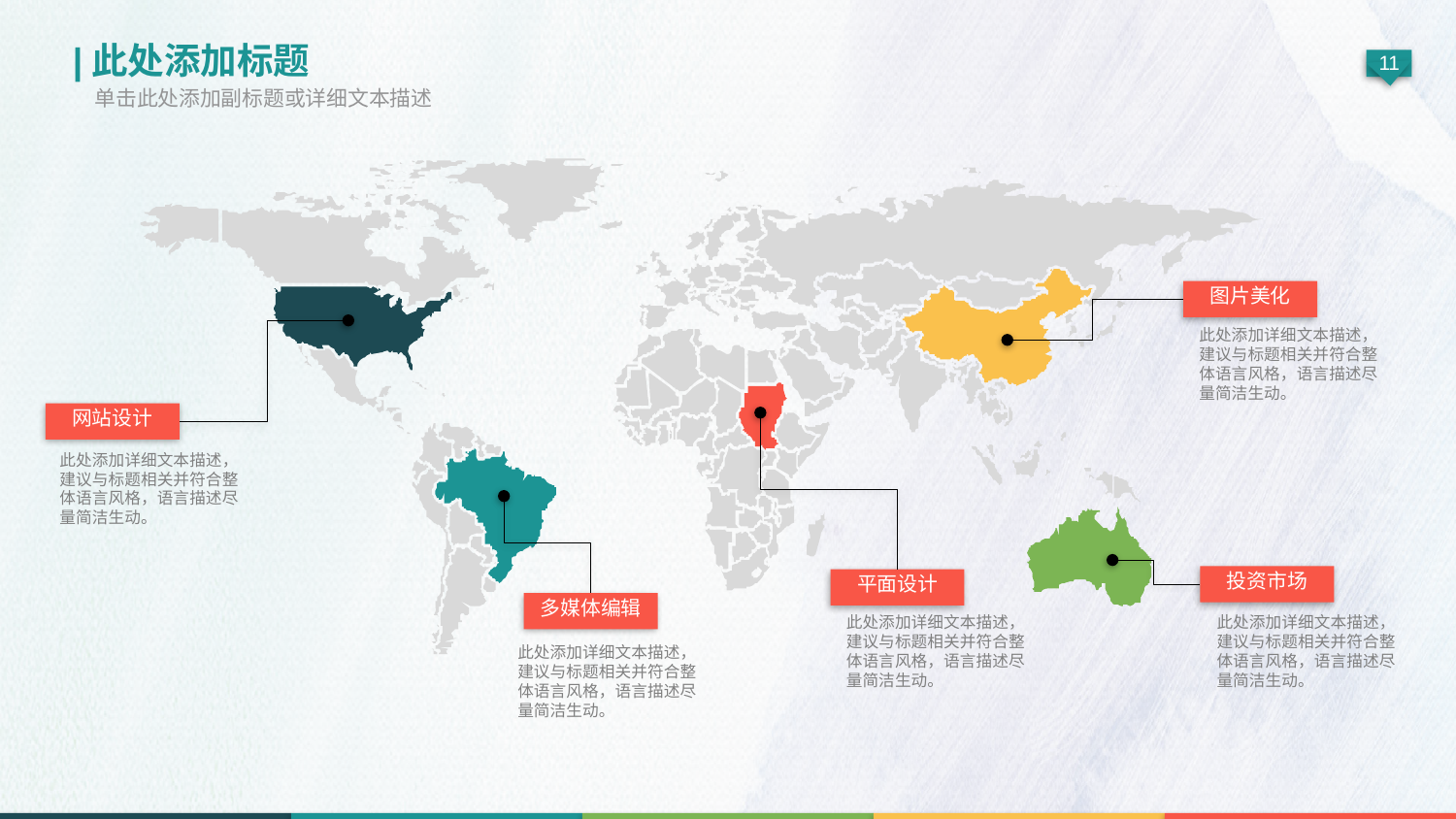

|此处添加标题
单击此处添加副标题或详细文本描述

图片美化
此处添加详细文本描述，建议与标题相关并符合整体语言风格，语言描述尽量简洁生动。
网站设计
此处添加详细文本描述，建议与标题相关并符合整体语言风格，语言描述尽量简洁生动。
投资市场
平面设计
多媒体编辑
此处添加详细文本描述，建议与标题相关并符合整体语言风格，语言描述尽量简洁生动。
此处添加详细文本描述，建议与标题相关并符合整体语言风格，语言描述尽量简洁生动。
此处添加详细文本描述，建议与标题相关并符合整体语言风格，语言描述尽量简洁生动。